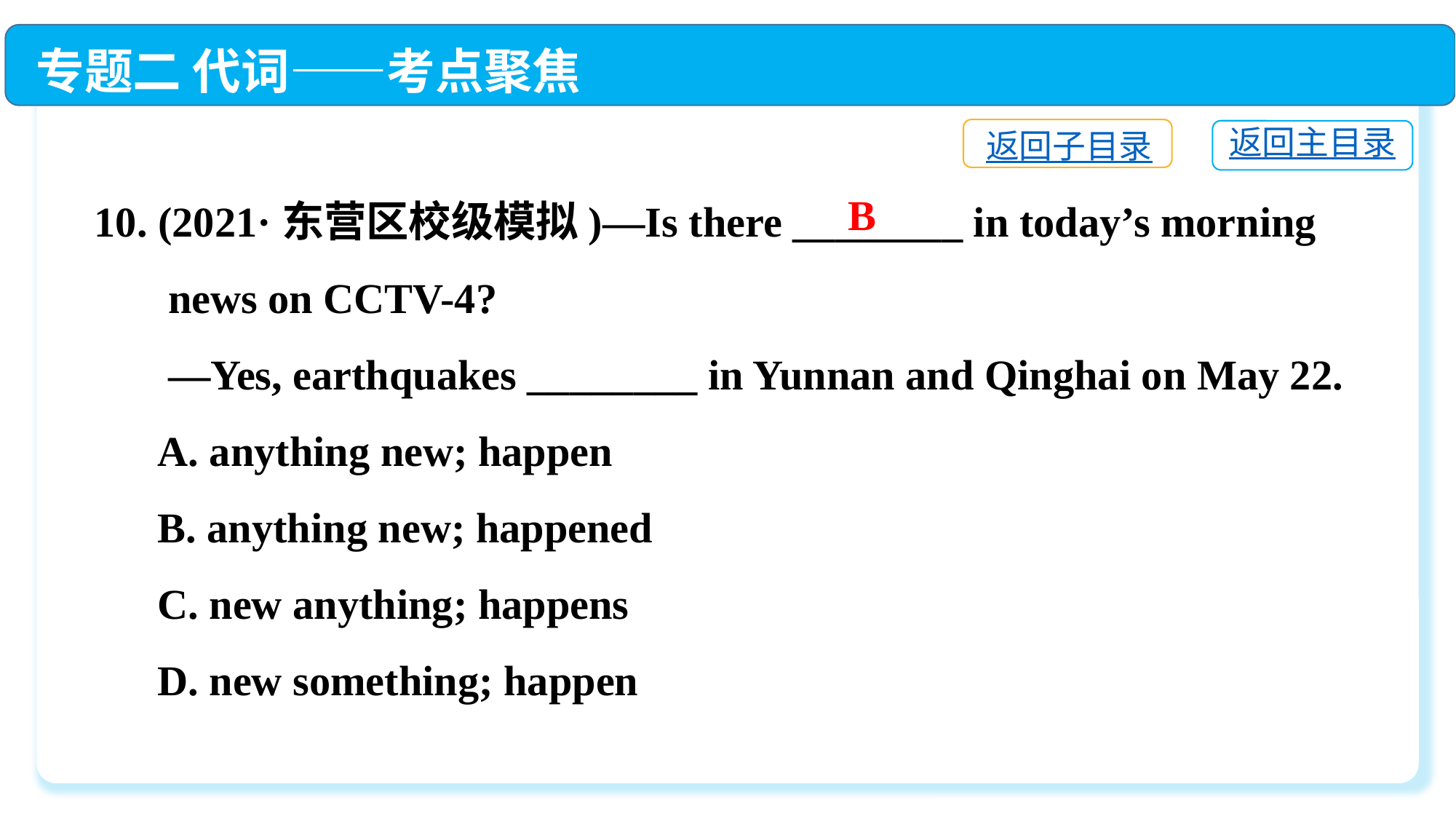

专题二 代词——考点聚焦

返回子目录
返回主目录
10. (2021·东营区校级模拟)—Is there ________ in today’s morning
       news on CCTV-4?
       —Yes, earthquakes ________ in Yunnan and Qinghai on May 22.
      A. anything new; happen
      B. anything new; happened
      C. new anything; happens
      D. new something; happen
B